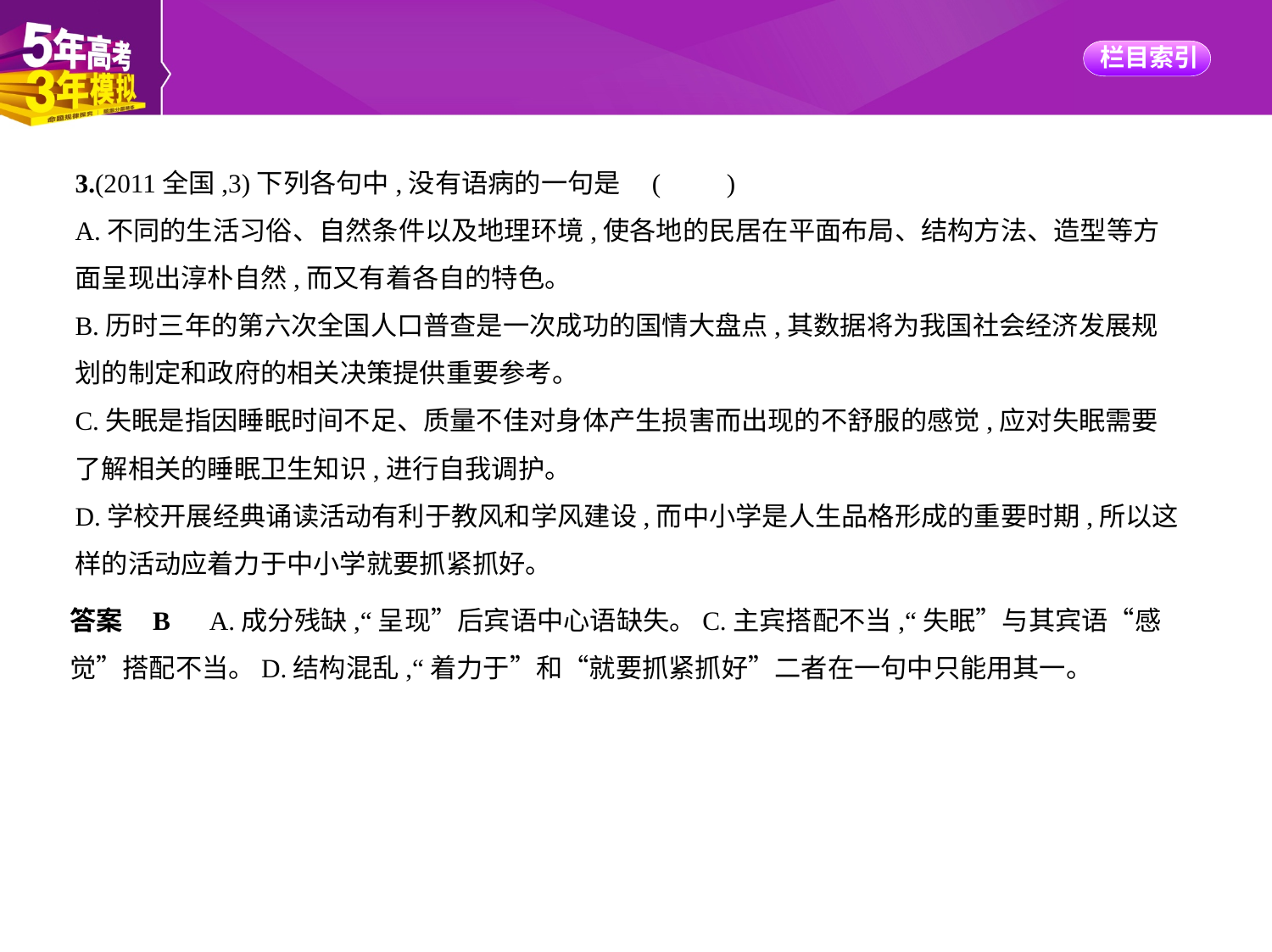

3.(2011全国,3)下列各句中,没有语病的一句是 (　　)
A.不同的生活习俗、自然条件以及地理环境,使各地的民居在平面布局、结构方法、造型等方
面呈现出淳朴自然,而又有着各自的特色。
B.历时三年的第六次全国人口普查是一次成功的国情大盘点,其数据将为我国社会经济发展规
划的制定和政府的相关决策提供重要参考。
C.失眠是指因睡眠时间不足、质量不佳对身体产生损害而出现的不舒服的感觉,应对失眠需要
了解相关的睡眠卫生知识,进行自我调护。
D.学校开展经典诵读活动有利于教风和学风建设,而中小学是人生品格形成的重要时期,所以这
样的活动应着力于中小学就要抓紧抓好。
答案    B　A.成分残缺,“呈现”后宾语中心语缺失。C.主宾搭配不当,“失眠”与其宾语“感
觉”搭配不当。D.结构混乱,“着力于”和“就要抓紧抓好”二者在一句中只能用其一。